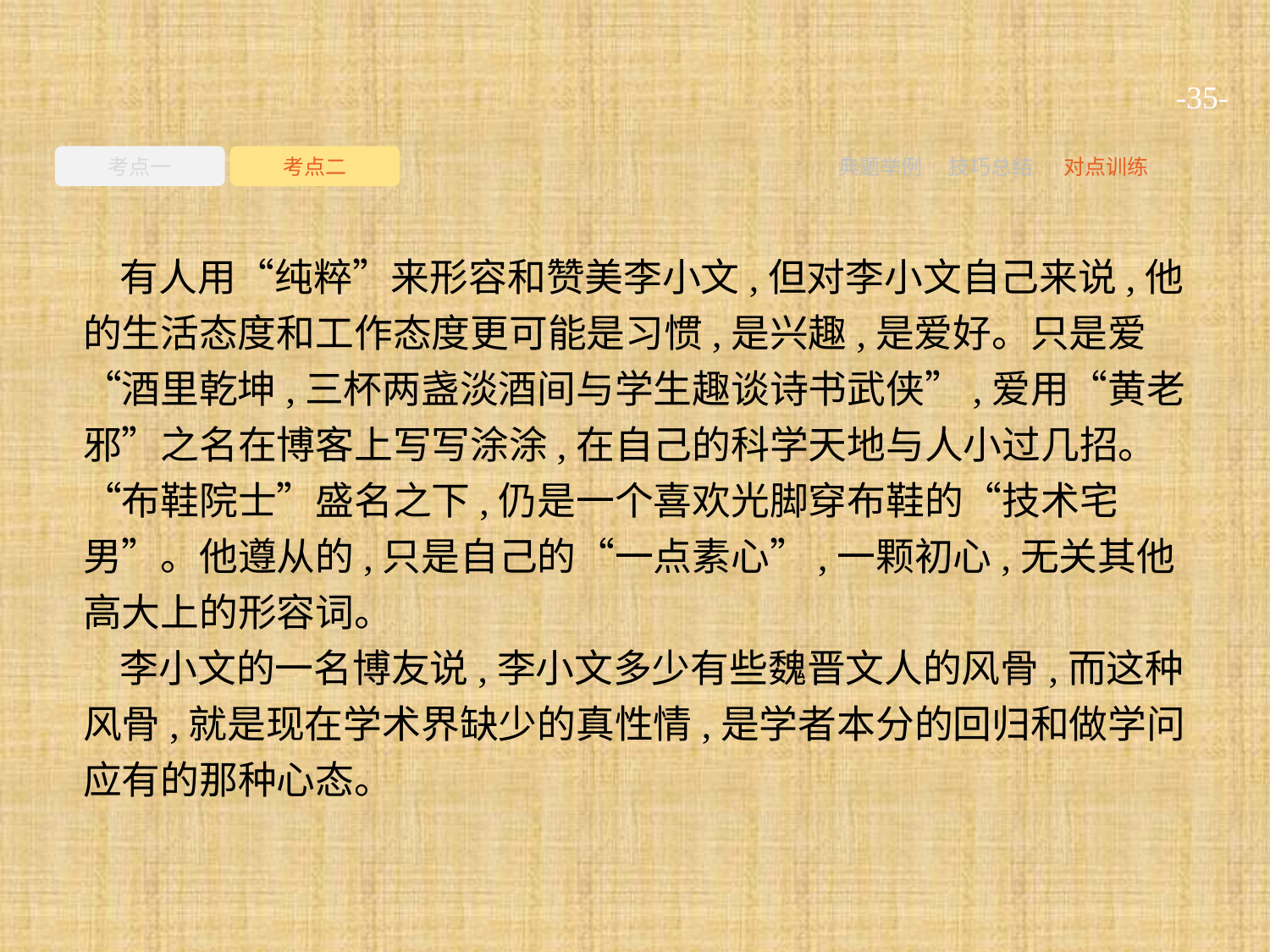

-35-
考点一
考点二
典题举例
技巧总结
对点训练
有人用“纯粹”来形容和赞美李小文,但对李小文自己来说,他的生活态度和工作态度更可能是习惯,是兴趣,是爱好。只是爱“酒里乾坤,三杯两盏淡酒间与学生趣谈诗书武侠”,爱用“黄老邪”之名在博客上写写涂涂,在自己的科学天地与人小过几招。“布鞋院士”盛名之下,仍是一个喜欢光脚穿布鞋的“技术宅男”。他遵从的,只是自己的“一点素心”,一颗初心,无关其他高大上的形容词。
李小文的一名博友说,李小文多少有些魏晋文人的风骨,而这种风骨,就是现在学术界缺少的真性情,是学者本分的回归和做学问应有的那种心态。